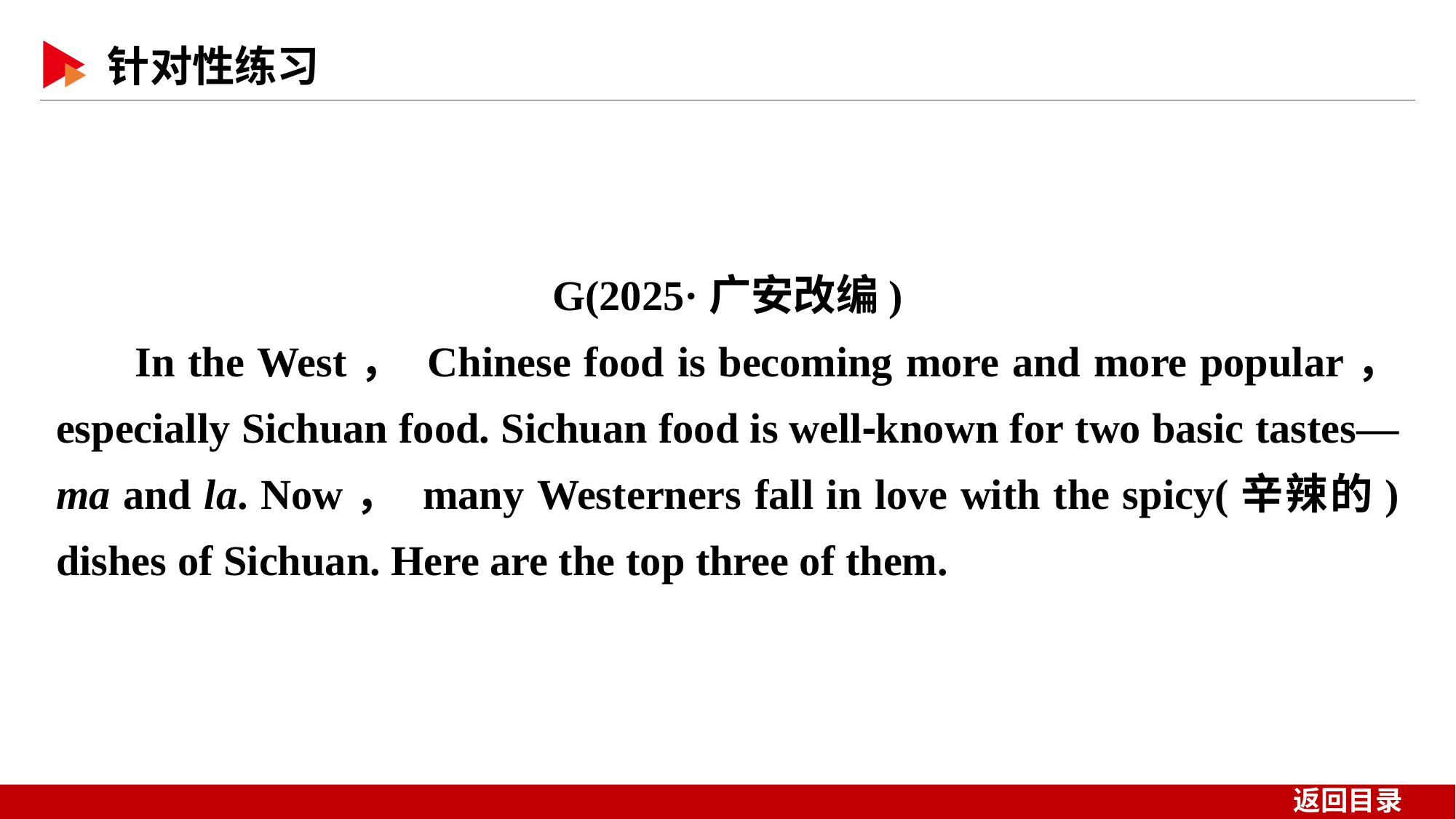

G(2025·广安改编)
In the West， Chinese food is becoming more and more popular， especially Sichuan food. Sichuan food is well⁃known for two basic tastes—ma and la. Now， many Westerners fall in love with the spicy(辛辣的) dishes of Sichuan. Here are the top three of them.